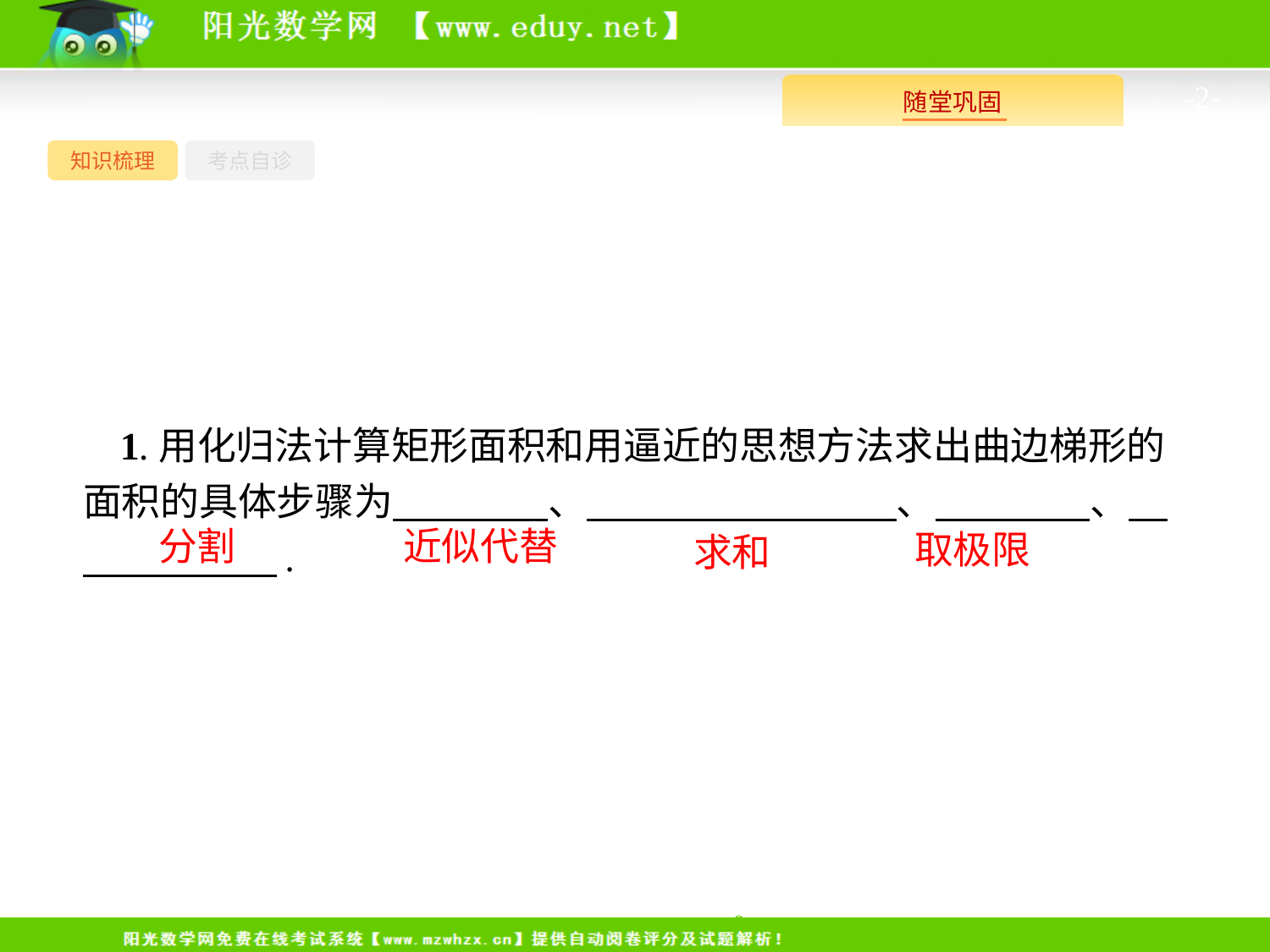

-2-
知识梳理
考点自诊
1.用化归法计算矩形面积和用逼近的思想方法求出曲边梯形的面积的具体步骤为　　　　、　　　　　　　　、　　　　、　　　　　　.
分割
近似代替
取极限
求和